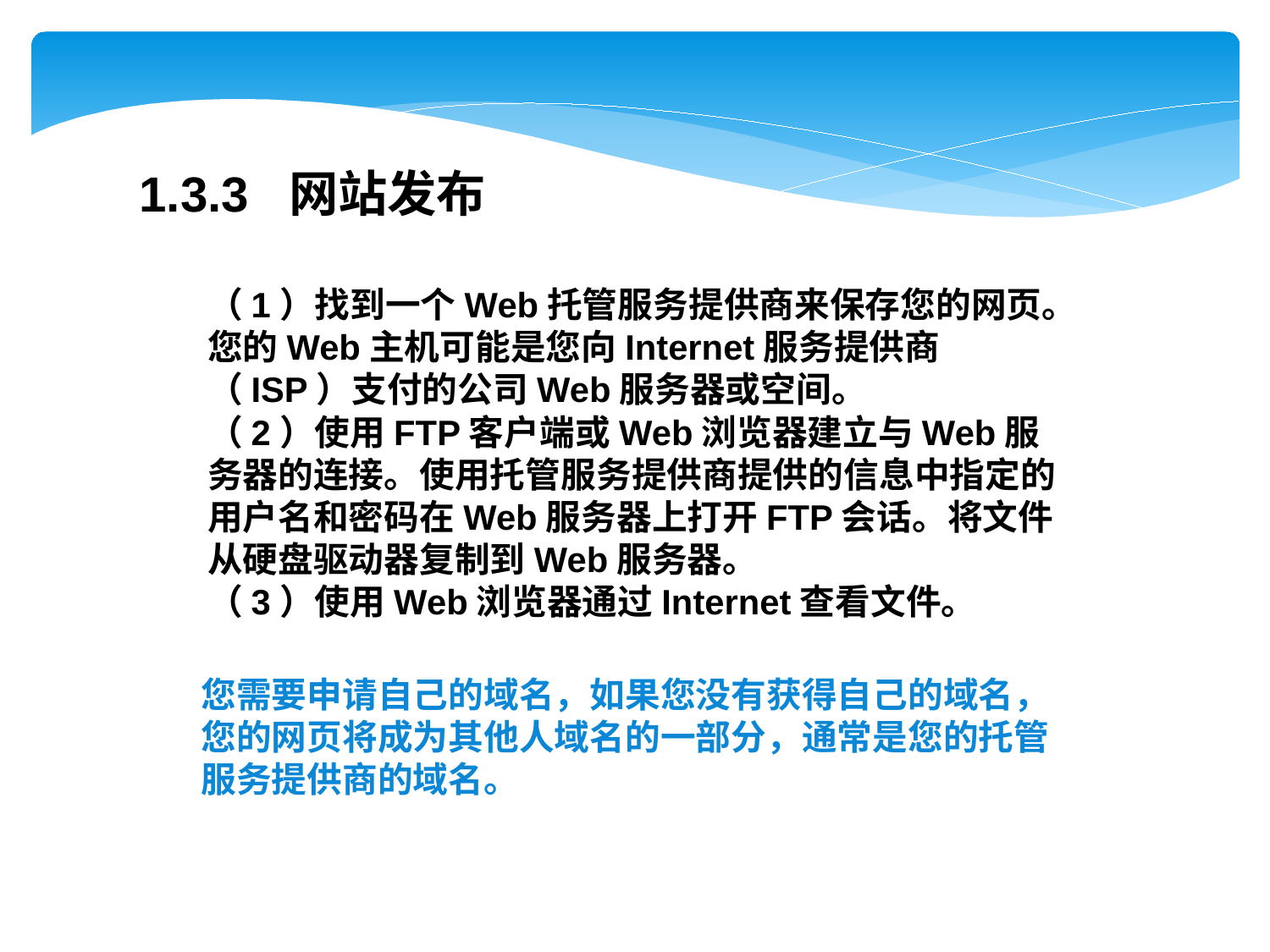

1.3.3  网站发布
（1）找到一个Web托管服务提供商来保存您的网页。您的Web主机可能是您向Internet服务提供商（ISP）支付的公司Web服务器或空间。
（2）使用FTP客户端或Web浏览器建立与Web服务器的连接。使用托管服务提供商提供的信息中指定的用户名和密码在Web服务器上打开FTP会话。将文件从硬盘驱动器复制到Web服务器。
（3）使用Web浏览器通过Internet查看文件。
您需要申请自己的域名，如果您没有获得自己的域名，您的网页将成为其他人域名的一部分，通常是您的托管服务提供商的域名。